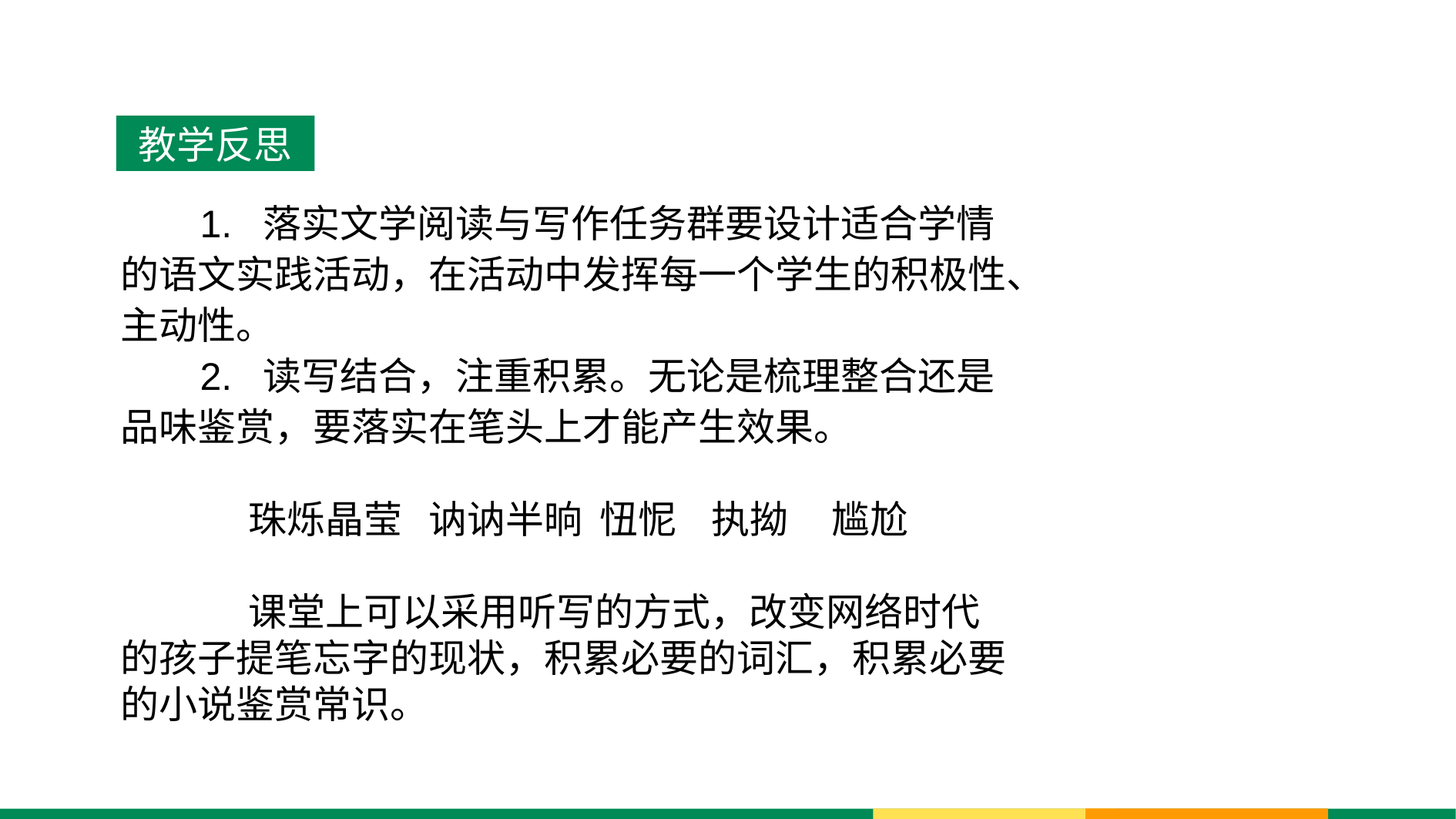

教学反思
  1.  落实文学阅读与写作任务群要设计适合学情的语文实践活动，在活动中发挥每一个学生的积极性、主动性。
  2.  读写结合，注重积累。无论是梳理整合还是品味鉴赏，要落实在笔头上才能产生效果。

       珠烁晶莹   讷讷半晌  忸怩    执拗     尴尬

       课堂上可以采用听写的方式，改变网络时代的孩子提笔忘字的现状，积累必要的词汇，积累必要的小说鉴赏常识。